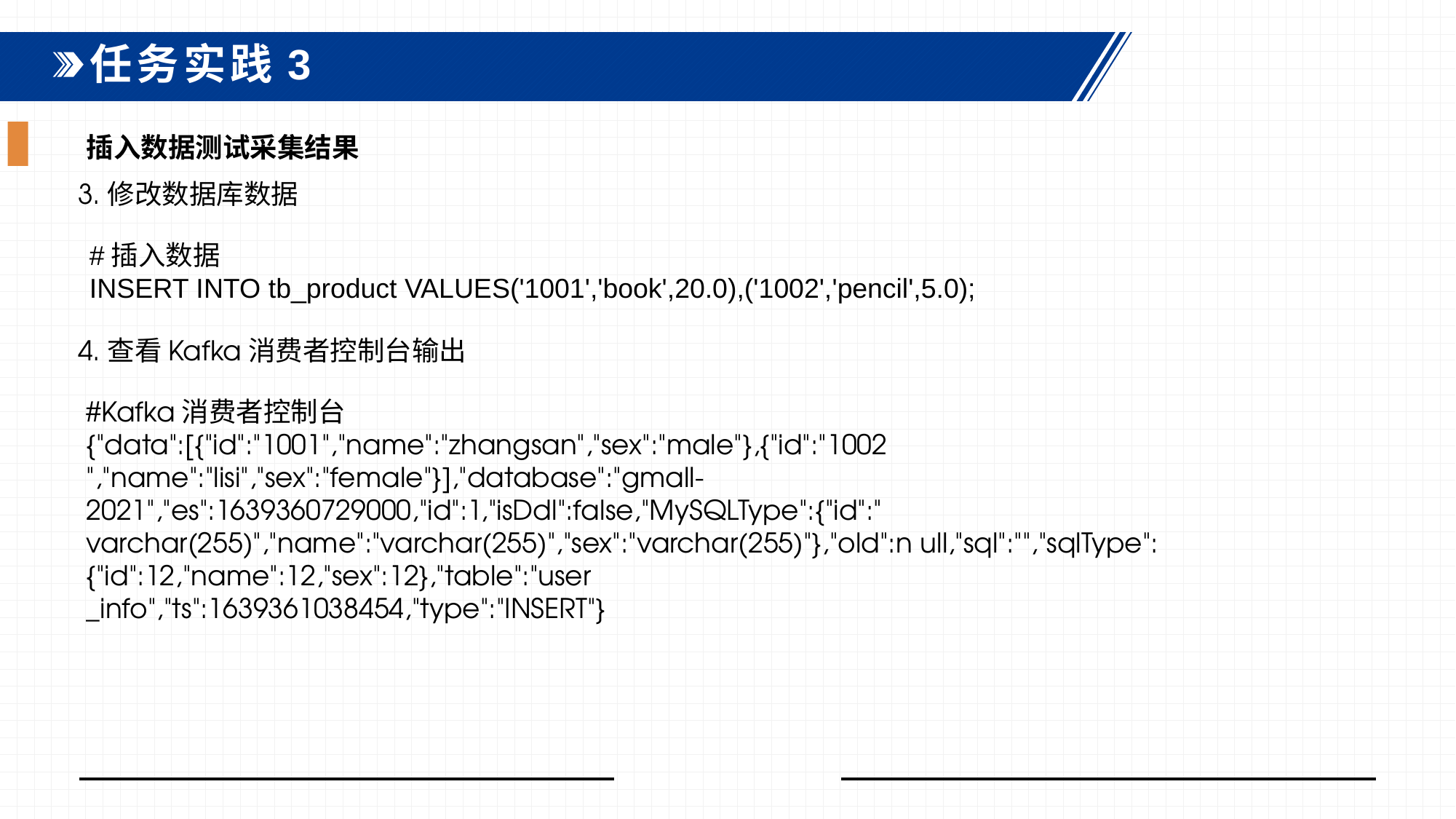

任务实践3
插入数据测试采集结果
3.修改数据库数据
#插入数据
INSERT INTO tb_product VALUES('1001','book',20.0),('1002','pencil',5.0);
4.查看Kafka消费者控制台输出
#Kafka消费者控制台
{"data":[{"id":"1001","name":"zhangsan","sex":"male"},{"id":"1002 ","name":"lisi","sex":"female"}],"database":"gmall-
2021","es":1639360729000,"id":1,"isDdl":false,"MySQLType":{"id":" varchar(255)","name":"varchar(255)","sex":"varchar(255)"},"old":n ull,"sql":"","sqlType":{"id":12,"name":12,"sex":12},"table":"user
_info","ts":1639361038454,"type":"INSERT"}